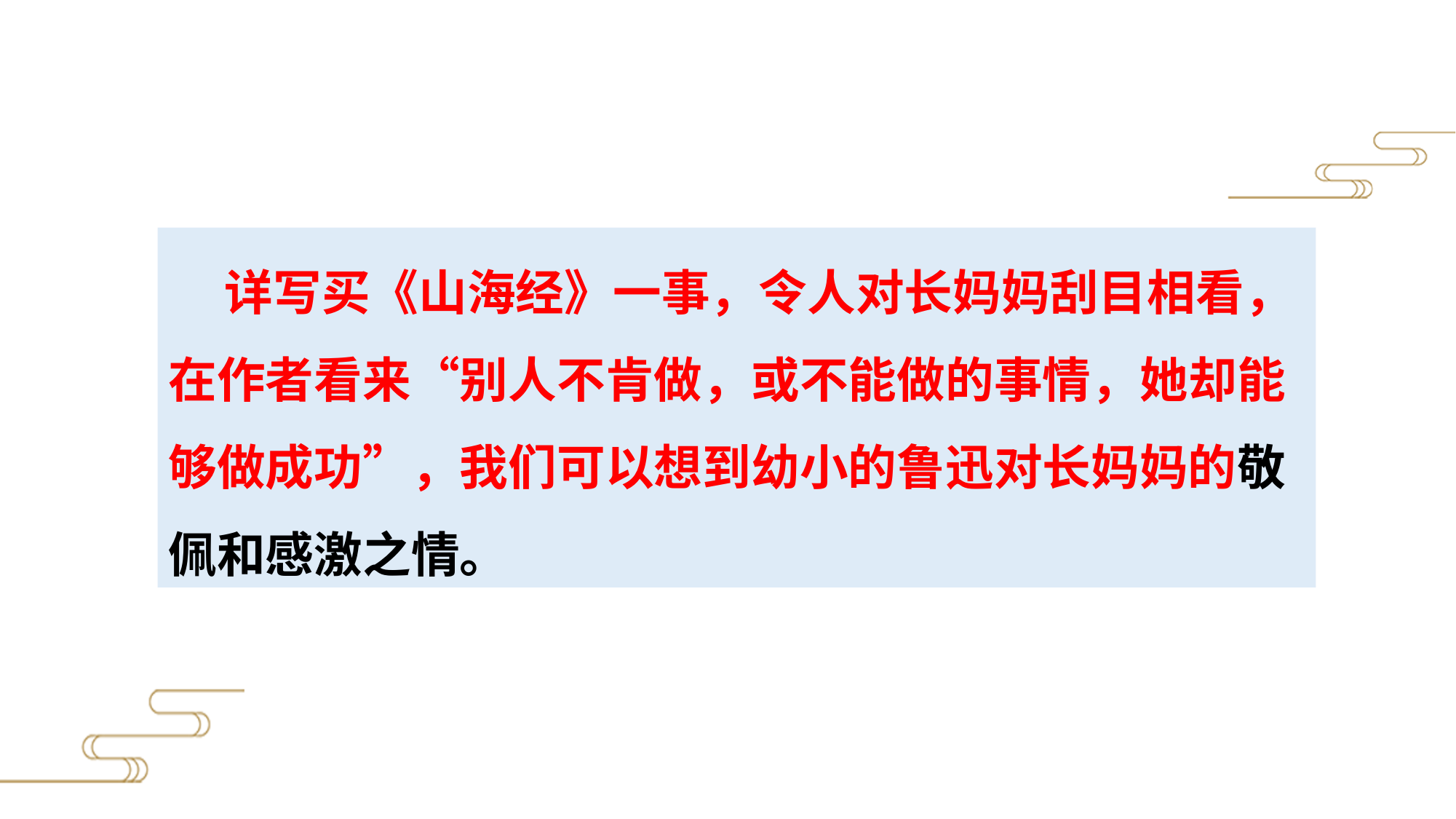

详写买《山海经》一事，令人对长妈妈刮目相看，在作者看来“别人不肯做，或不能做的事情，她却能够做成功”，我们可以想到幼小的鲁迅对长妈妈的敬佩和感激之情。